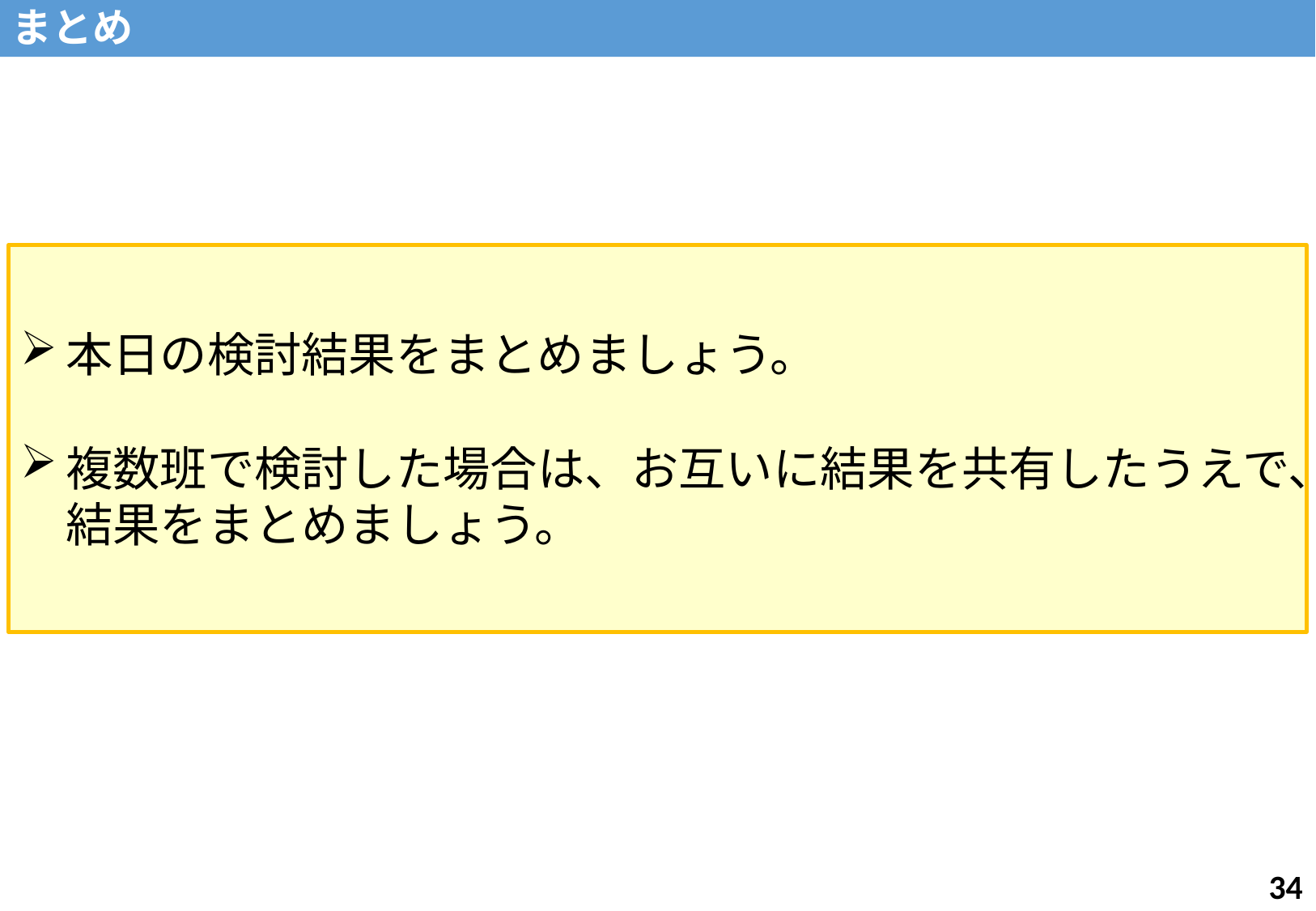

まとめ

本日の検討結果をまとめましょう。

複数班で検討した場合は、お互いに結果を共有したうえで、結果をまとめましょう。
34